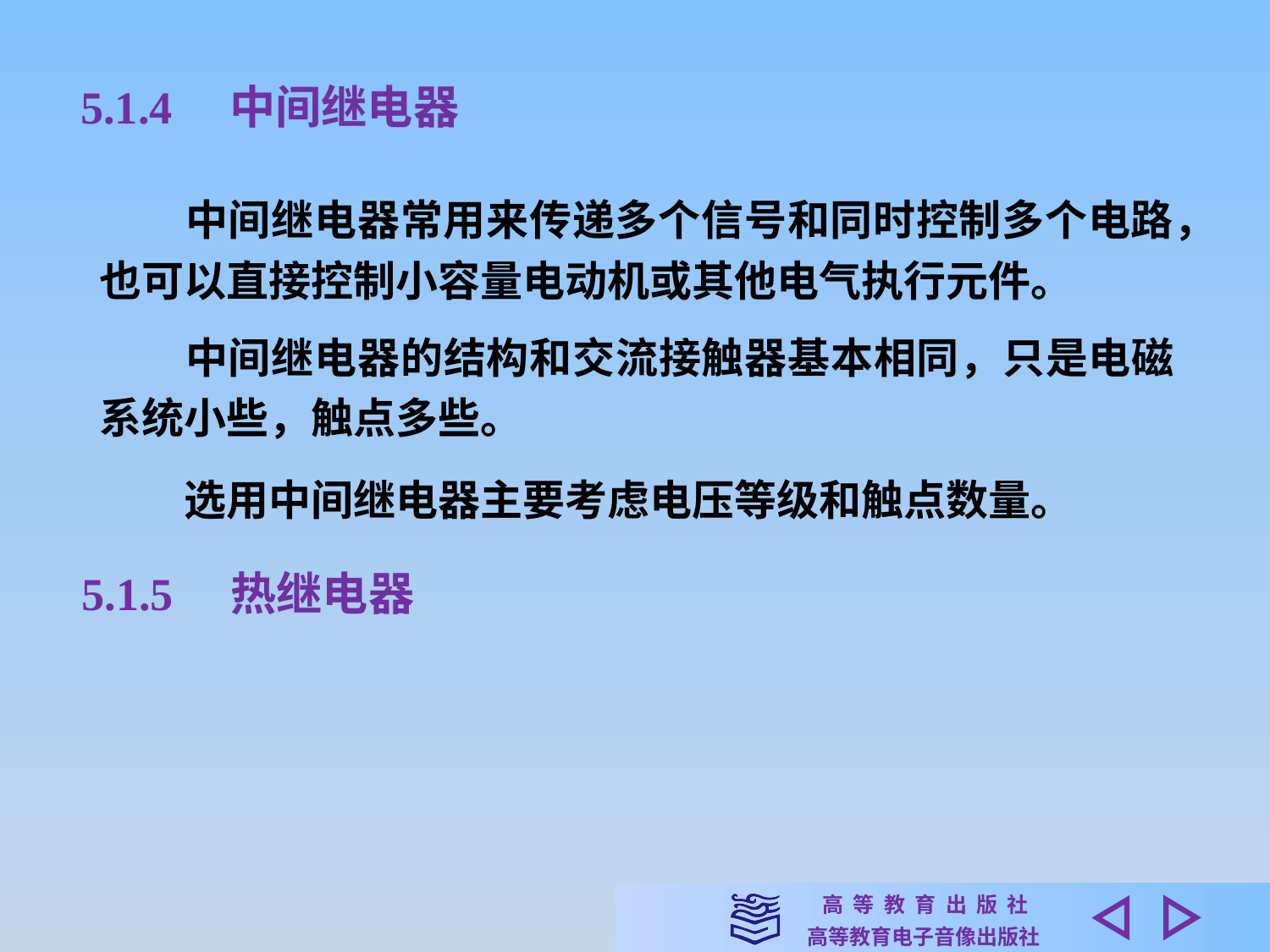

5.1.4　中间继电器
　　中间继电器常用来传递多个信号和同时控制多个电路，也可以直接控制小容量电动机或其他电气执行元件。
　　中间继电器的结构和交流接触器基本相同，只是电磁系统小些，触点多些。
　　选用中间继电器主要考虑电压等级和触点数量。
5.1.5　热继电器